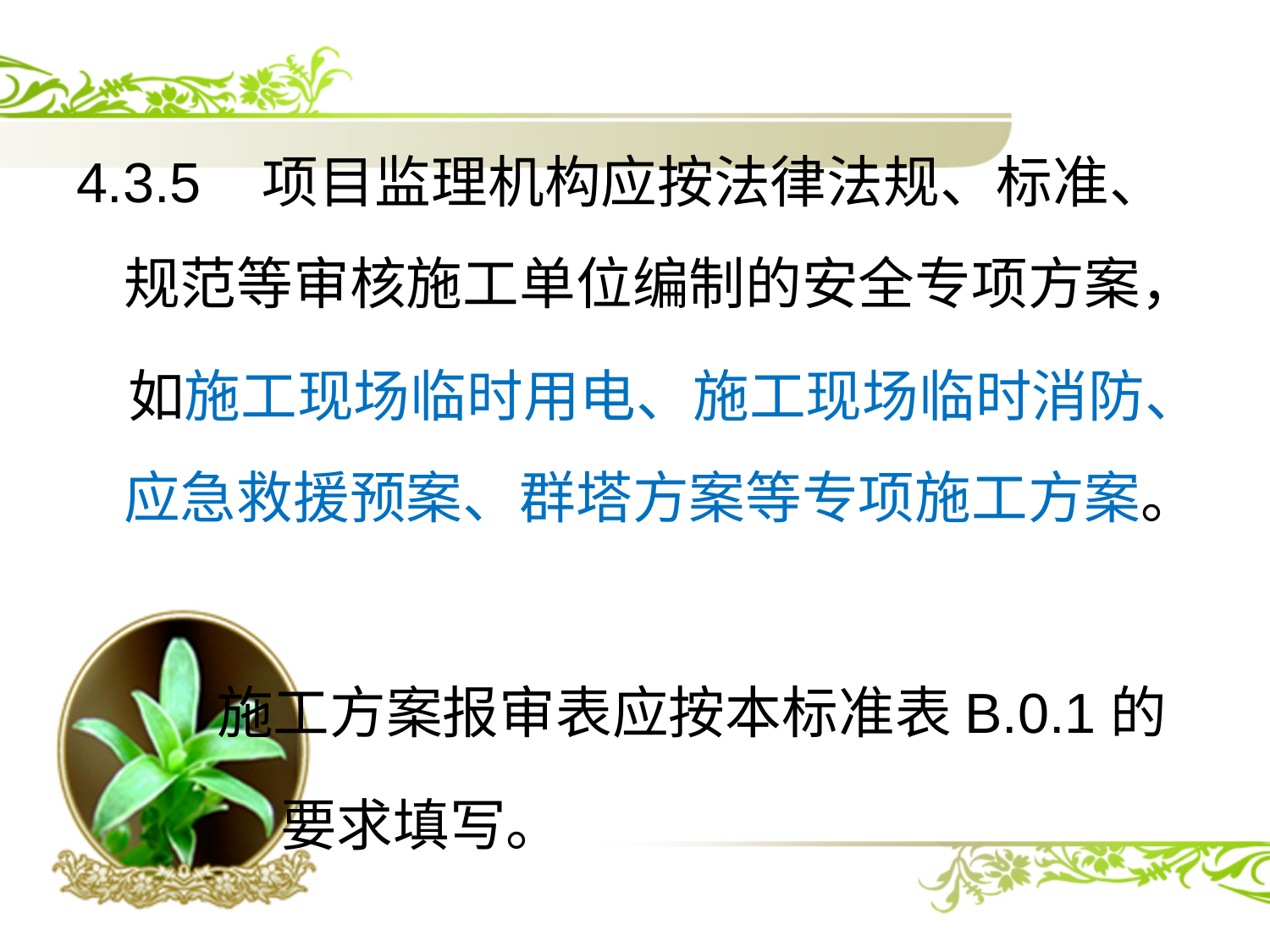

4.3.5   项目监理机构应按法律法规、标准、规范等审核施工单位编制的安全专项方案，
   如施工现场临时用电、施工现场临时消防、应急救援预案、群塔方案等专项施工方案。
          施工方案报审表应按本标准表B.0.1的
               要求填写。